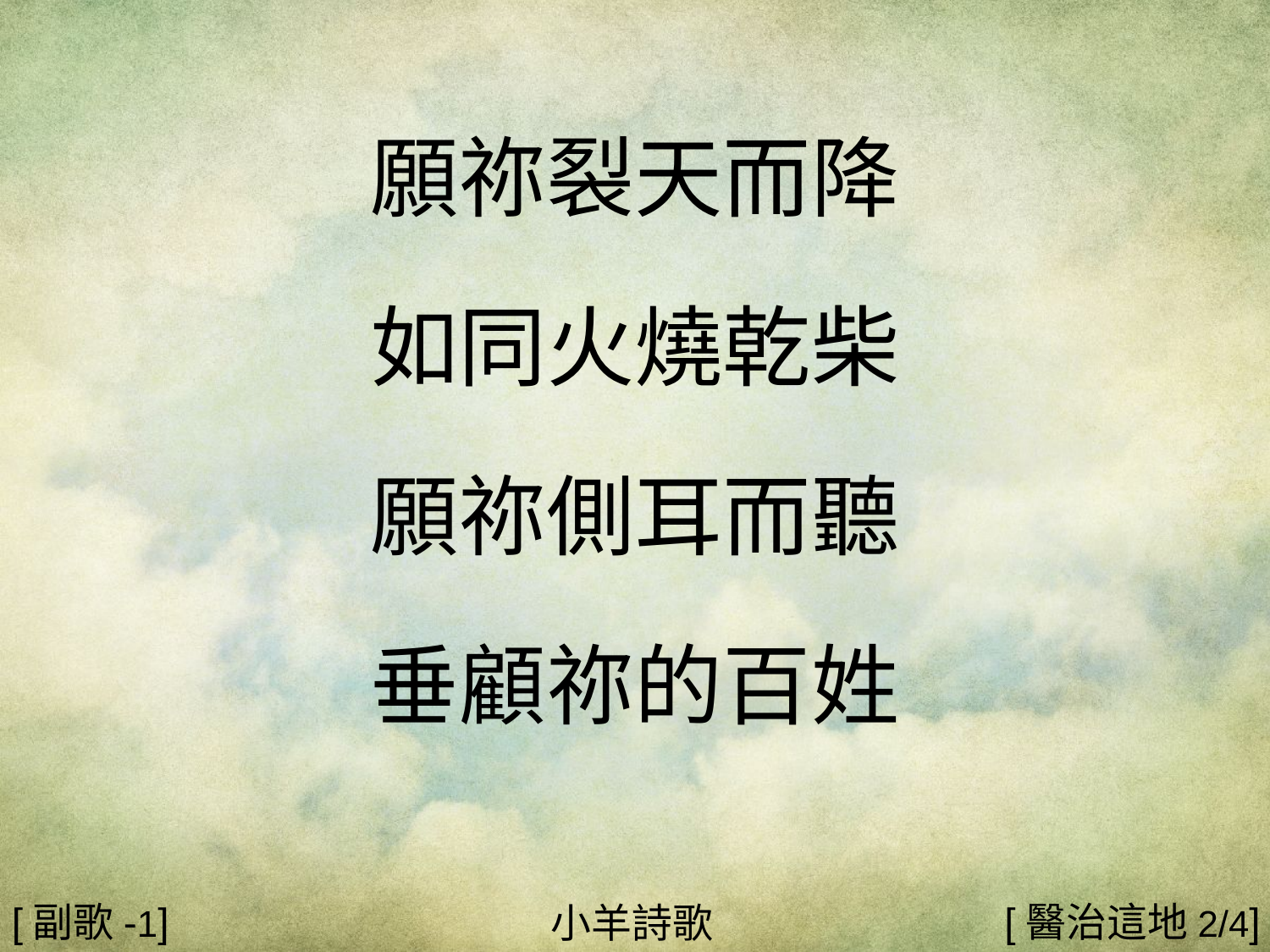

願祢裂天而降

如同火燒乾柴

願祢側耳而聽

垂顧祢的百姓

#

[副歌-1]
[醫治這地2/4]
小羊詩歌